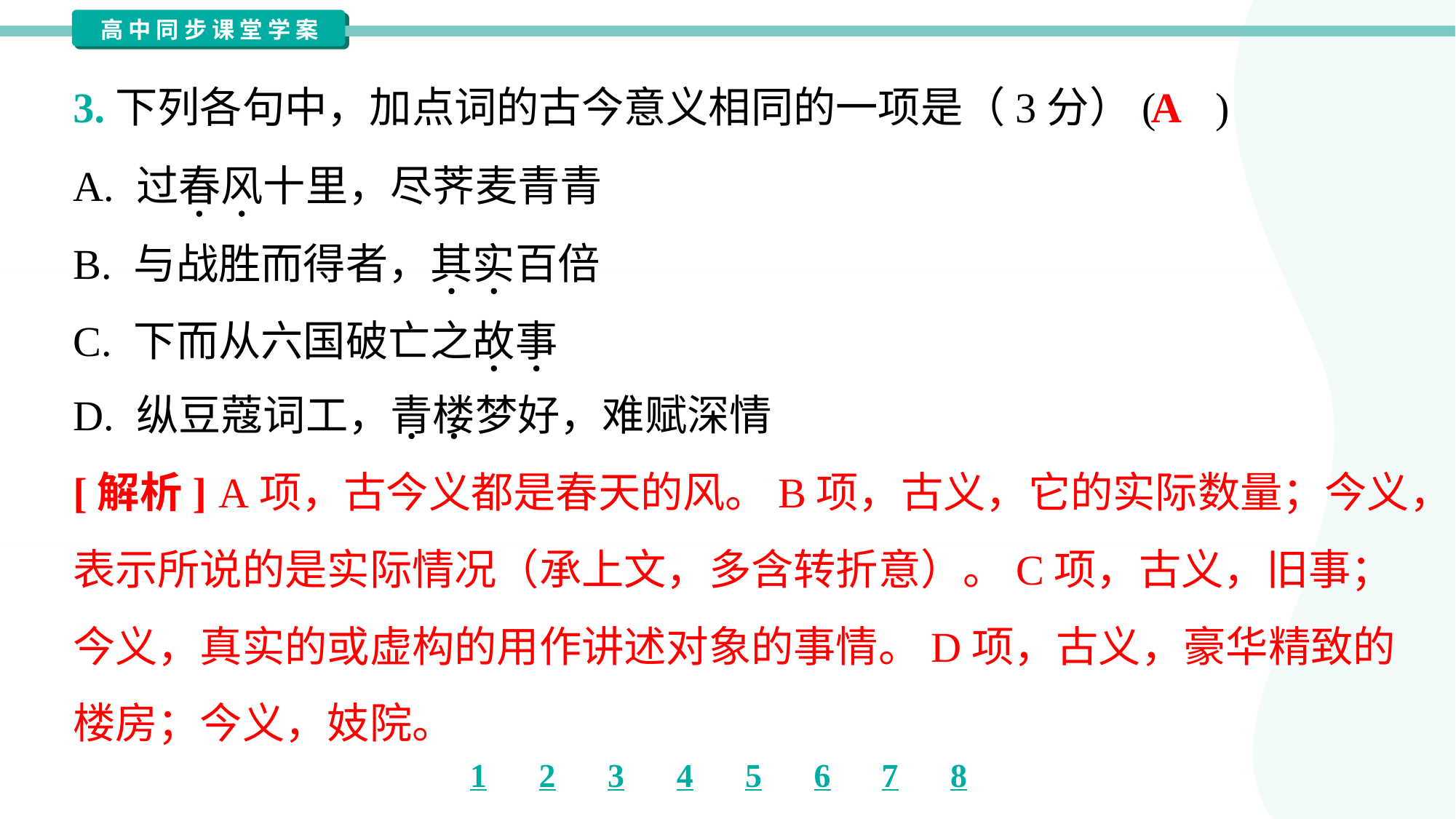

A
3.下列各句中，加点词的古今意义相同的一项是（3分）(     )
A. 过春风十里，尽荠麦青青
B. 与战胜而得者，其实百倍
C. 下而从六国破亡之故事
D. 纵豆蔻词工，青楼梦好，难赋深情

[解析] A项，古今义都是春天的风。B项，古义，它的实际数量；今义，
表示所说的是实际情况（承上文，多含转折意）。C项，古义，旧事；
今义，真实的或虚构的用作讲述对象的事情。D项，古义，豪华精致的
楼房；今义，妓院。